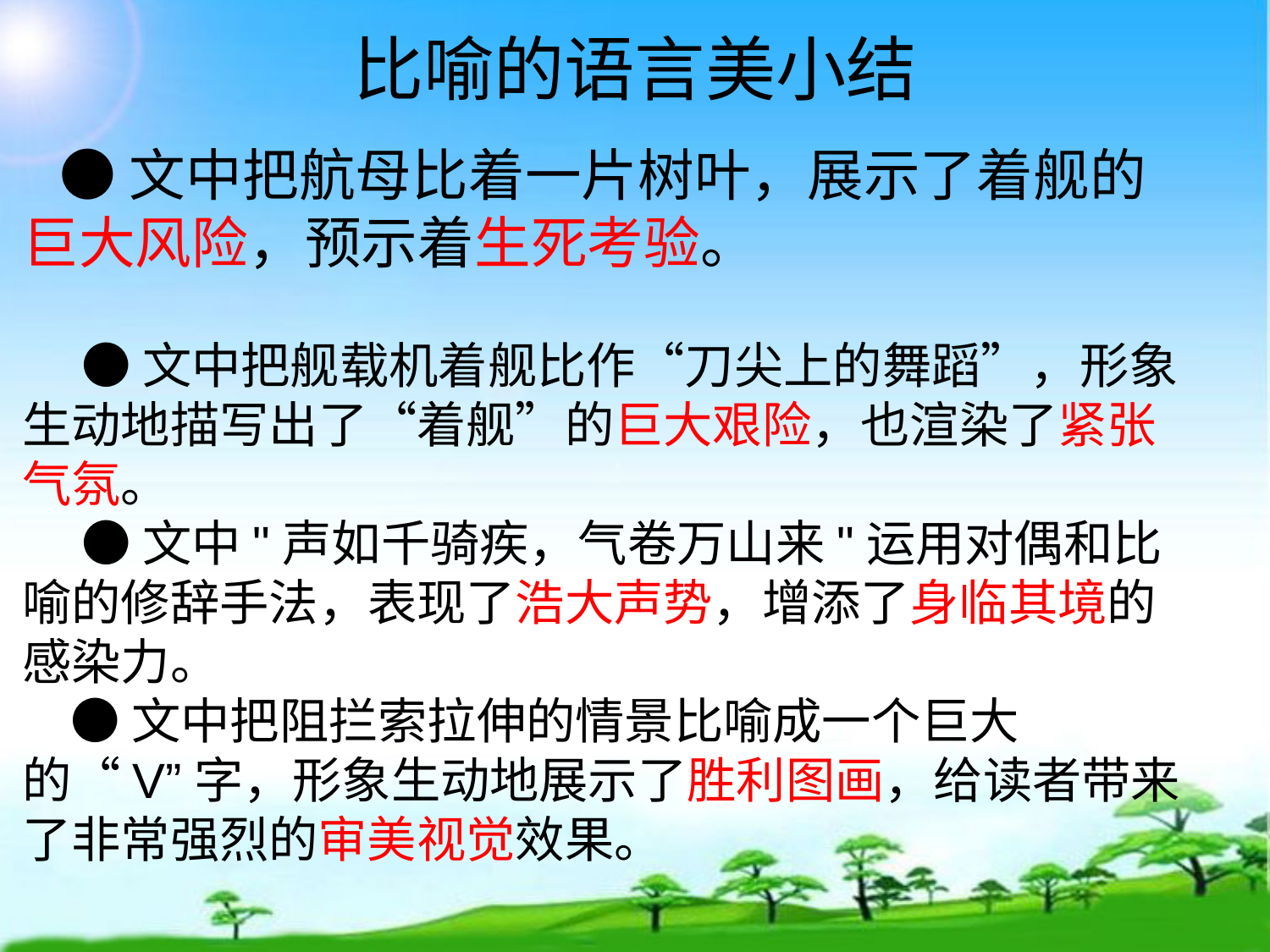

# 比喻的语言美小结
●文中把航母比着一片树叶，展示了着舰的巨大风险，预示着生死考验。
   ●文中把舰载机着舰比作“刀尖上的舞蹈”，形象生动地描写出了“着舰”的巨大艰险，也渲染了紧张气氛。  ●文中"声如千骑疾，气卷万山来"运用对偶和比喻的修辞手法，表现了浩大声势，增添了身临其境的感染力。
 ●文中把阻拦索拉伸的情景比喻成一个巨大的“V”字，形象生动地展示了胜利图画，给读者带来了非常强烈的审美视觉效果。